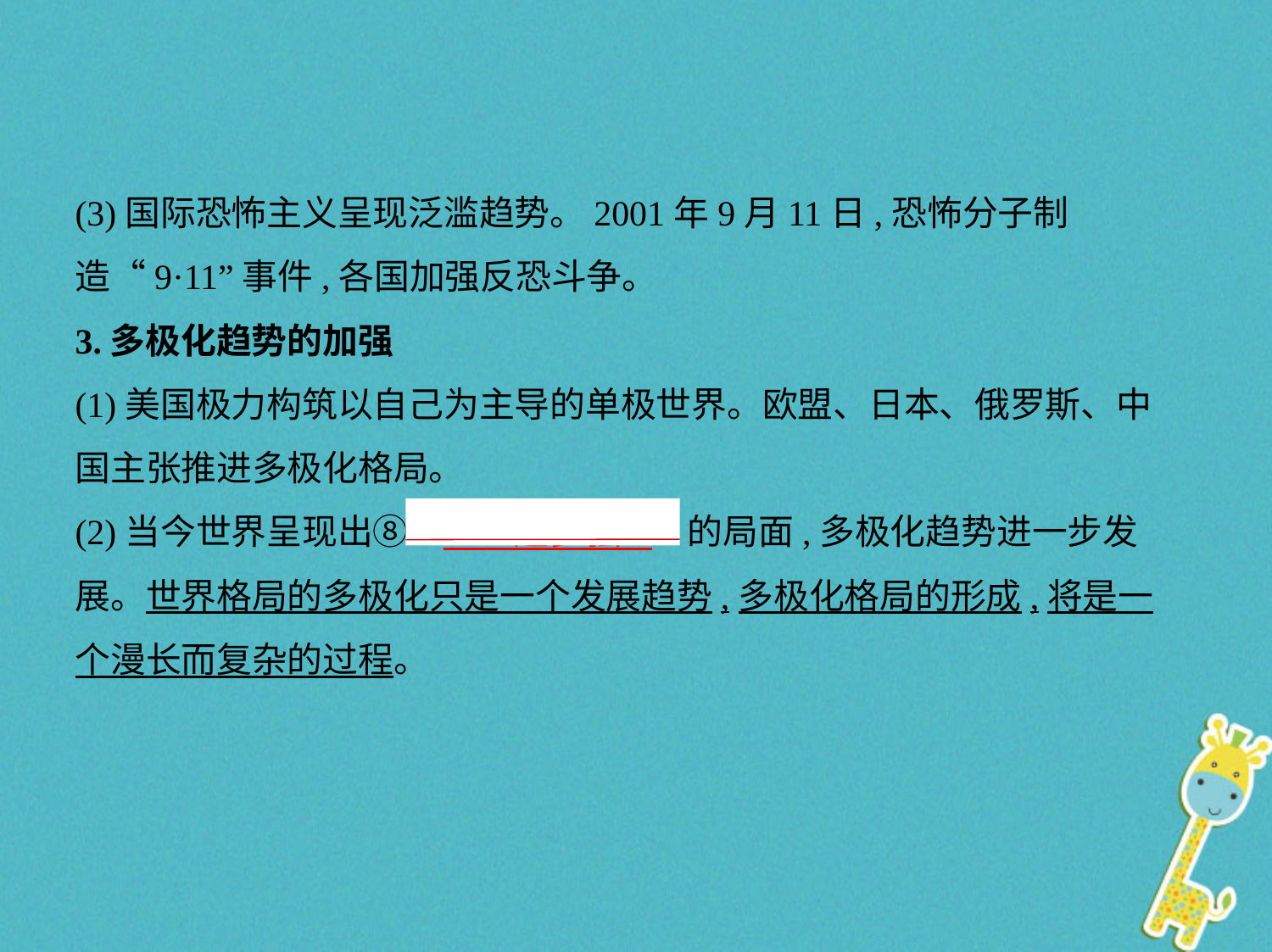

(3)国际恐怖主义呈现泛滥趋势。2001年9月11日,恐怖分子制造“9·11”事件,各国加强反恐斗争。
3.多极化趋势的加强
(1)美国极力构筑以自己为主导的单极世界。欧盟、日本、俄罗斯、中
国主张推进多极化格局。
(2)当今世界呈现出⑧“　一超多强    ”的局面,多极化趋势进一步发
展。世界格局的多极化只是一个发展趋势,多极化格局的形成,将是一
个漫长而复杂的过程。